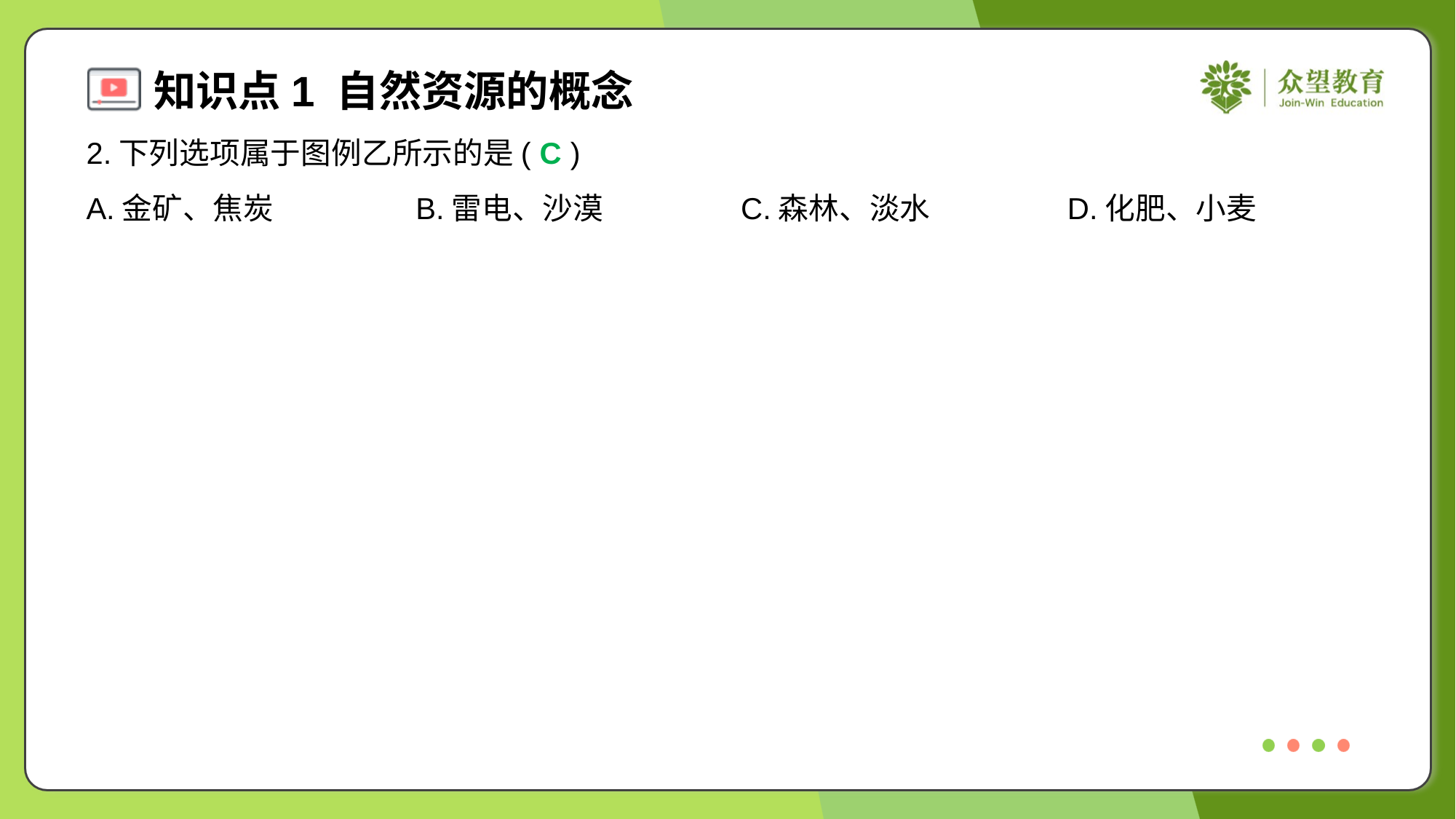

2.下列选项属于图例乙所示的是(     )
C
A.金矿、焦炭	B.雷电、沙漠	C.森林、淡水	D.化肥、小麦